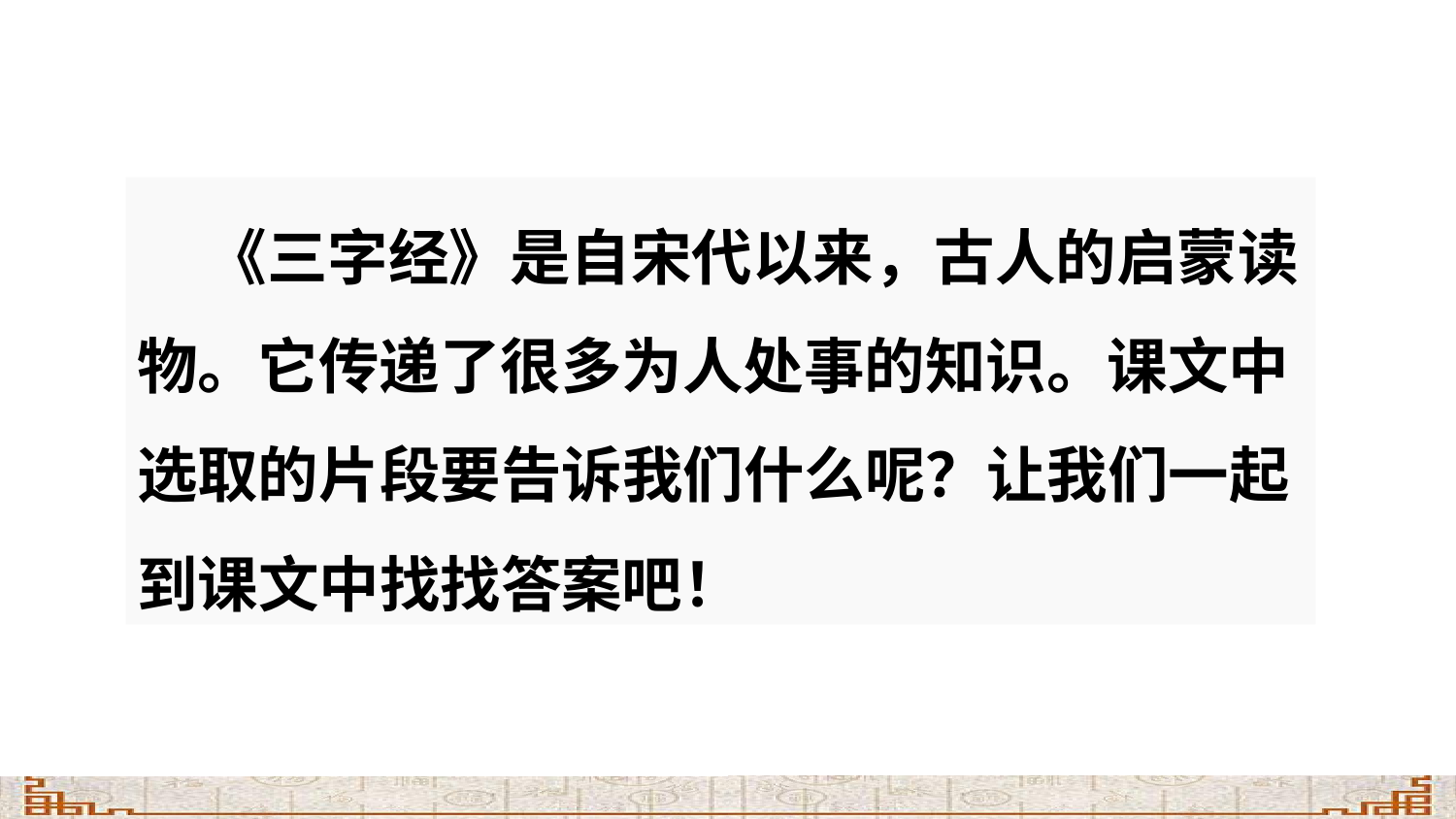

《三字经》是自宋代以来，古人的启蒙读物。它传递了很多为人处事的知识。课文中选取的片段要告诉我们什么呢？让我们一起到课文中找找答案吧！